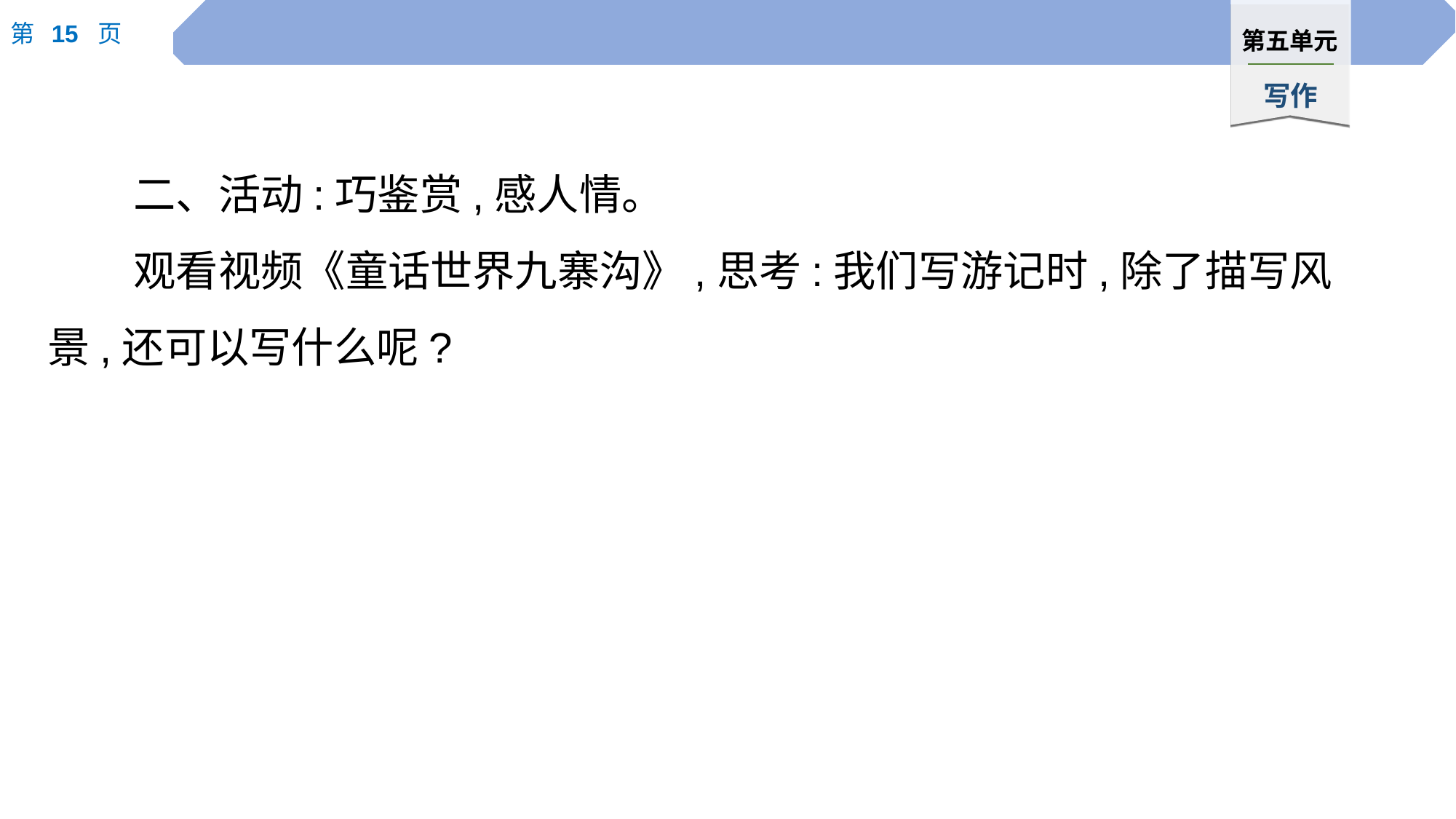

二、活动:巧鉴赏,感人情。
观看视频《童话世界九寨沟》,思考:我们写游记时,除了描写风景,还可以写什么呢?